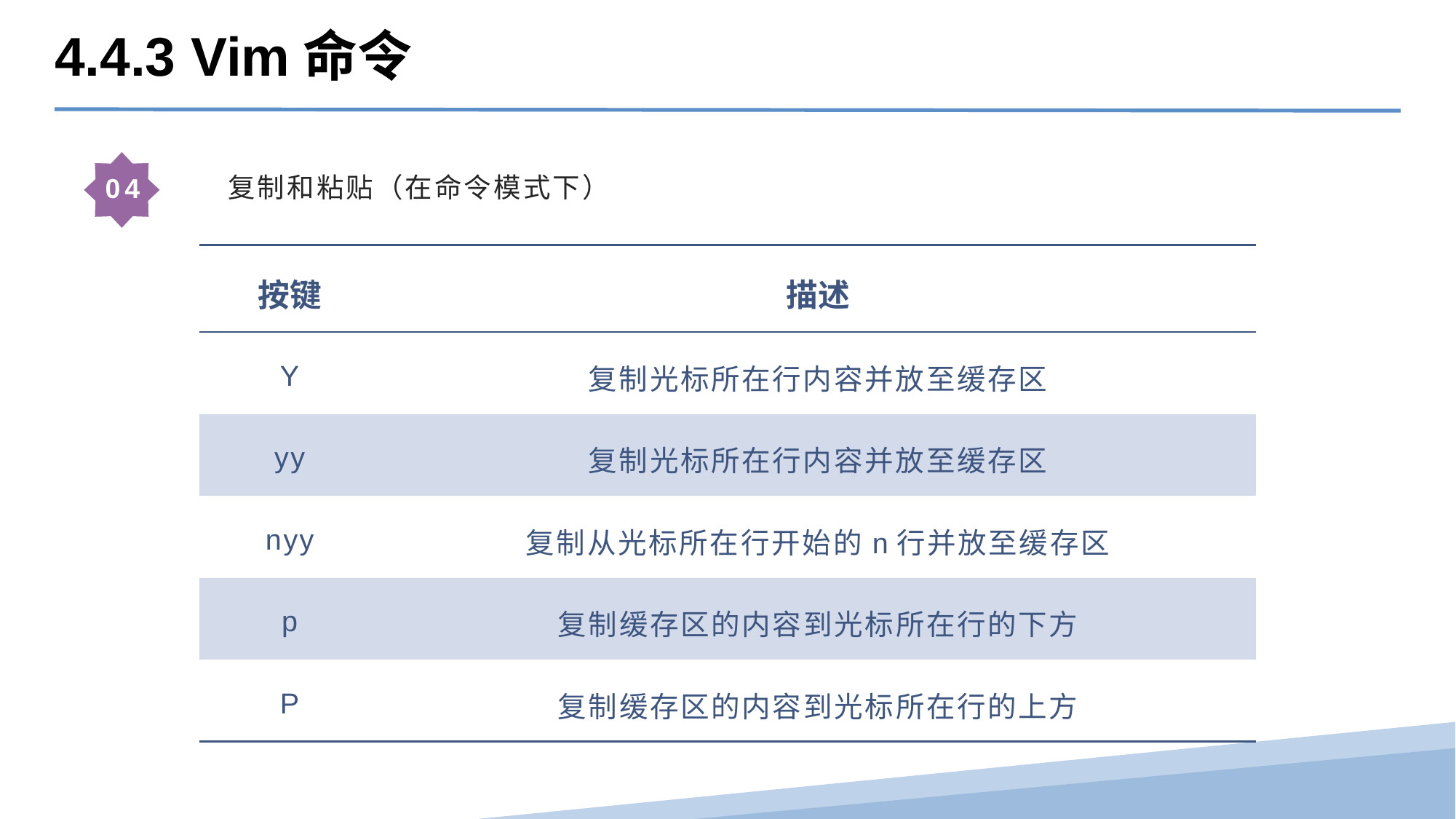

4.4.3 Vim命令

复制和粘贴（在命令模式下）
04
| 按键 | 描述 |
| --- | --- |
| Y | 复制光标所在行内容并放至缓存区 |
| yy | 复制光标所在行内容并放至缓存区 |
| nyy | 复制从光标所在行开始的n行并放至缓存区 |
| p | 复制缓存区的内容到光标所在行的下方 |
| P | 复制缓存区的内容到光标所在行的上方 |